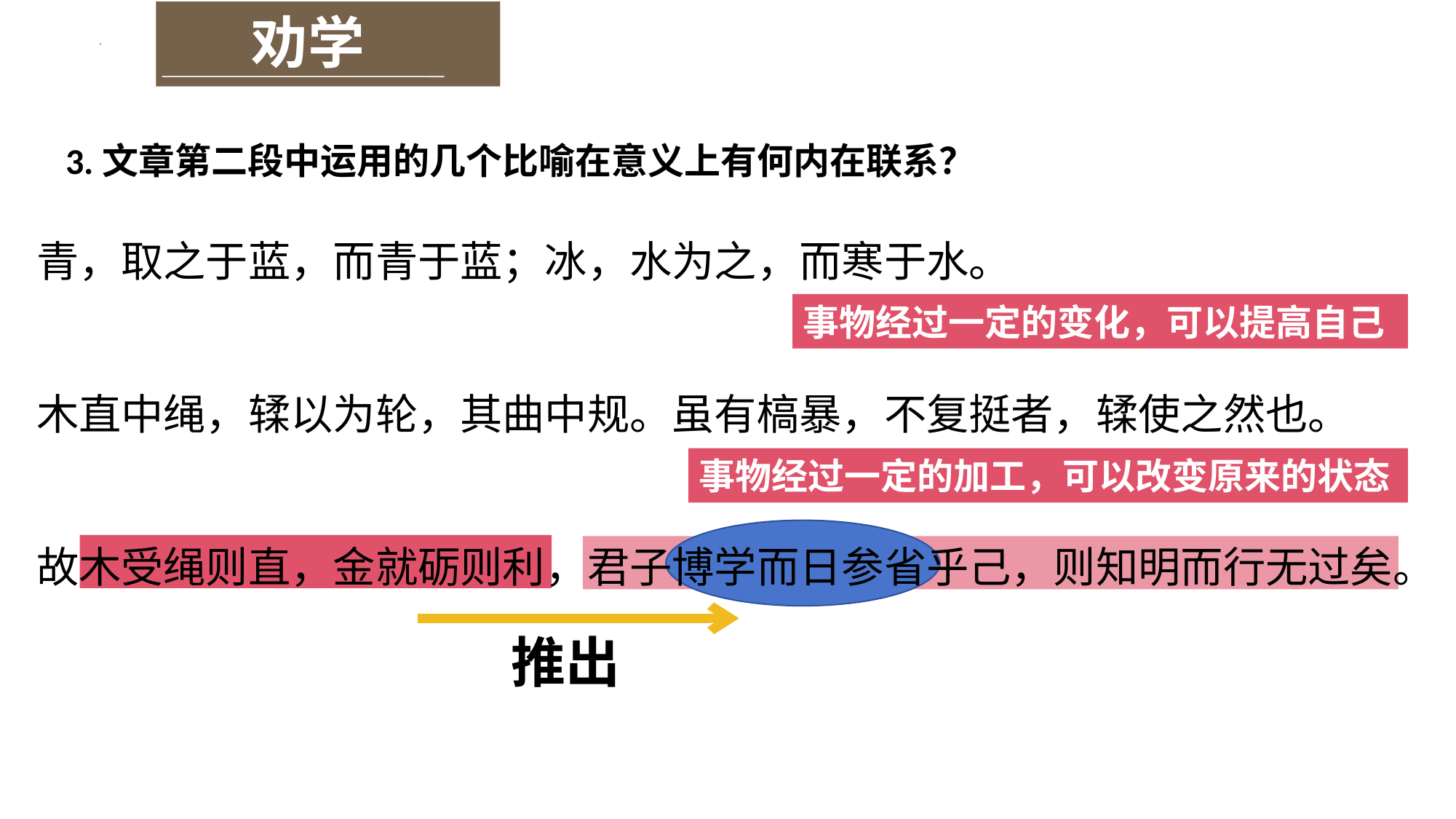

劝学

  3.文章第二段中运用的几个比喻在意义上有何内在联系？
青，取之于蓝，而青于蓝；冰，水为之，而寒于水。

木直中绳，𫐓以为轮，其曲中规。虽有槁暴，不复挺者，𫐓使之然也。

故木受绳则直，金就砺则利，君子博学而日参省乎己，则知明而行无过矣。

事物经过一定的变化，可以提高自己
事物经过一定的加工，可以改变原来的状态

推出